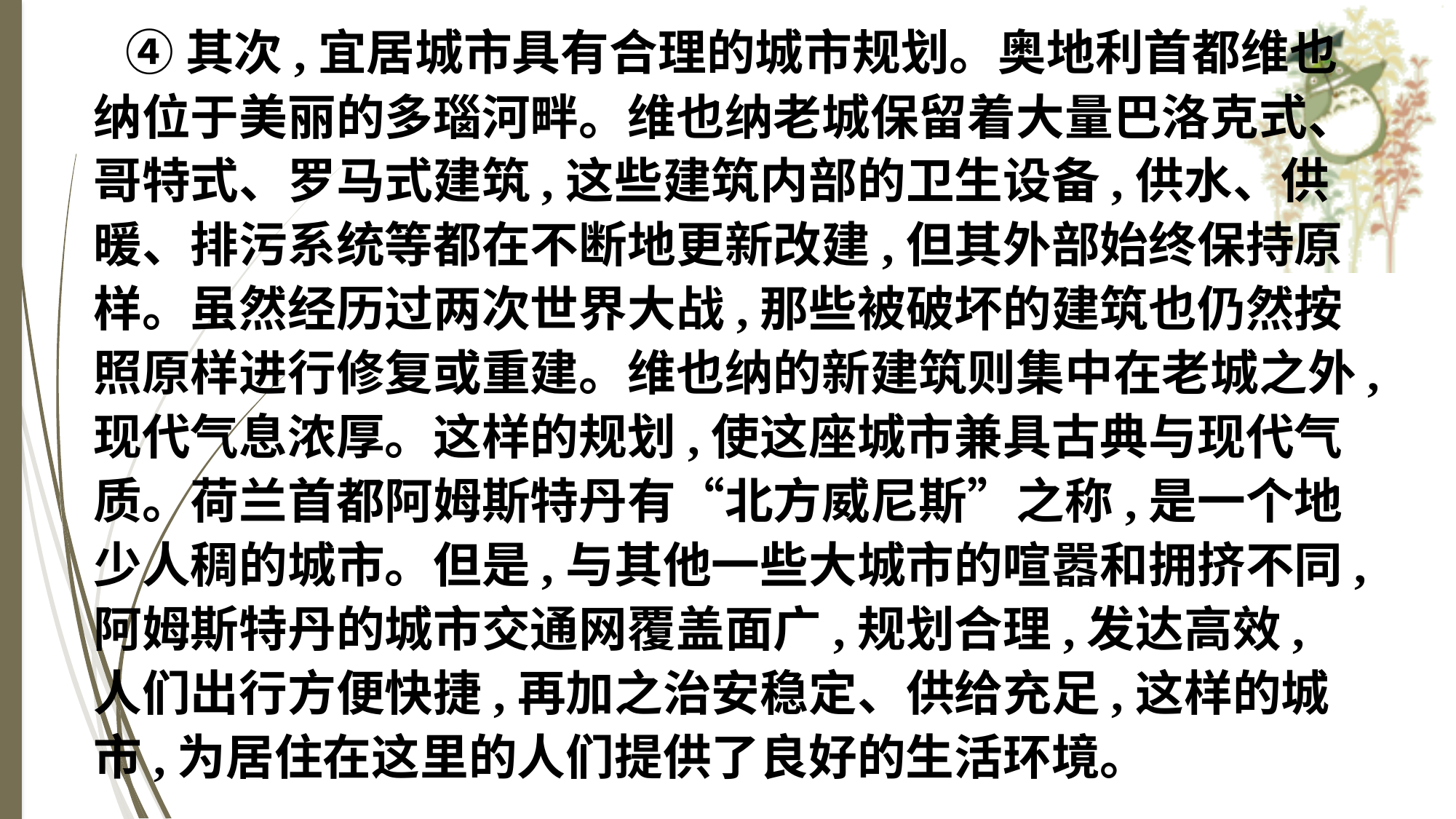

④其次,宜居城市具有合理的城市规划。奥地利首都维也纳位于美丽的多瑙河畔。维也纳老城保留着大量巴洛克式、哥特式、罗马式建筑,这些建筑内部的卫生设备,供水、供暖、排污系统等都在不断地更新改建,但其外部始终保持原样。虽然经历过两次世界大战,那些被破坏的建筑也仍然按照原样进行修复或重建。维也纳的新建筑则集中在老城之外,现代气息浓厚。这样的规划,使这座城市兼具古典与现代气质。荷兰首都阿姆斯特丹有“北方威尼斯”之称,是一个地少人稠的城市。但是,与其他一些大城市的喧嚣和拥挤不同,阿姆斯特丹的城市交通网覆盖面广,规划合理,发达高效,人们出行方便快捷,再加之治安稳定、供给充足,这样的城市,为居住在这里的人们提供了良好的生活环境。